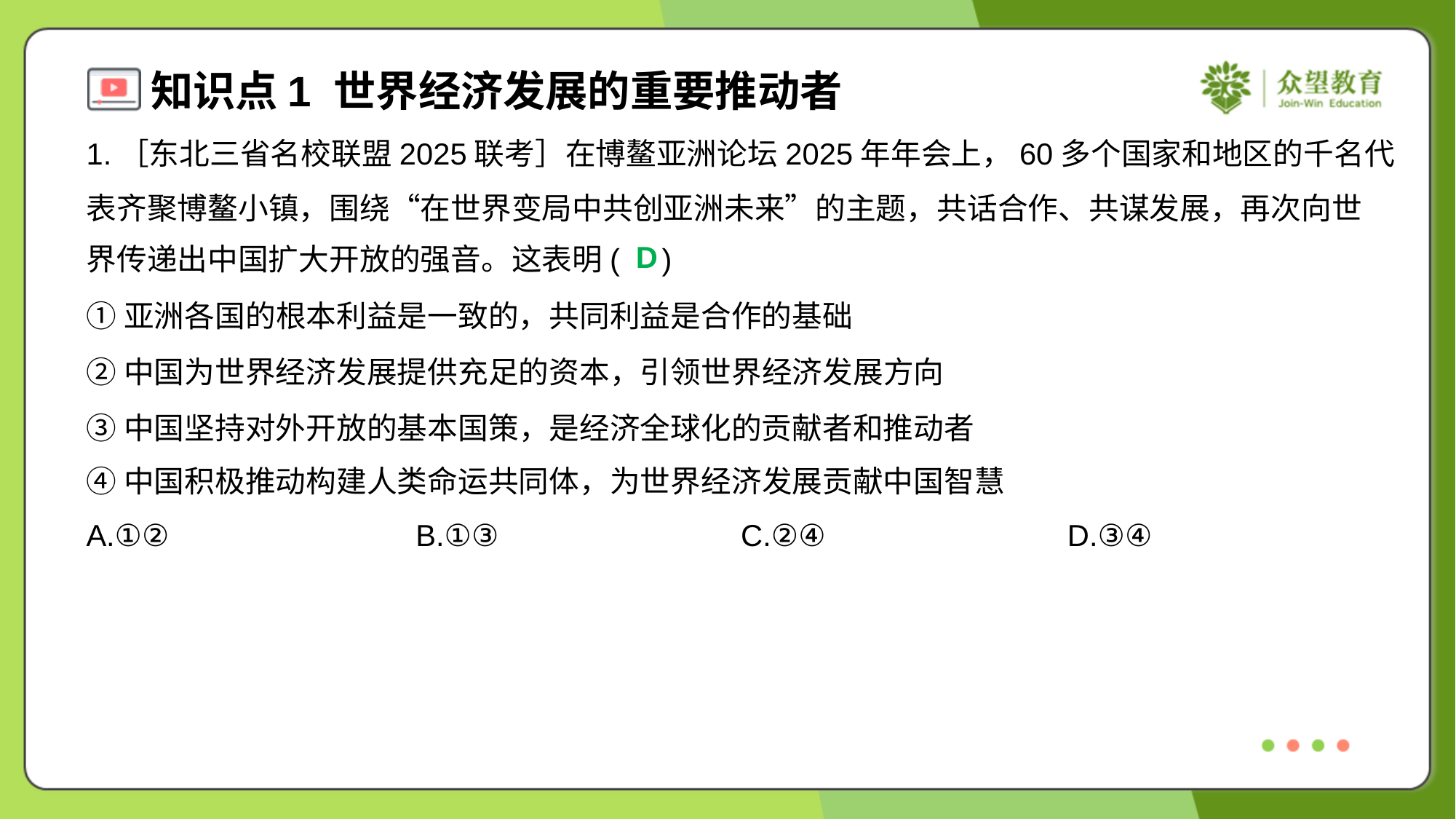

1.［东北三省名校联盟2025联考］在博鳌亚洲论坛2025年年会上，60多个国家和地区的千名代
表齐聚博鳌小镇，围绕“在世界变局中共创亚洲未来”的主题，共话合作、共谋发展，再次向世
界传递出中国扩大开放的强音。这表明(     )
D
①亚洲各国的根本利益是一致的，共同利益是合作的基础
②中国为世界经济发展提供充足的资本，引领世界经济发展方向
③中国坚持对外开放的基本国策，是经济全球化的贡献者和推动者
④中国积极推动构建人类命运共同体，为世界经济发展贡献中国智慧
A.①②	B.①③	C.②④	D.③④